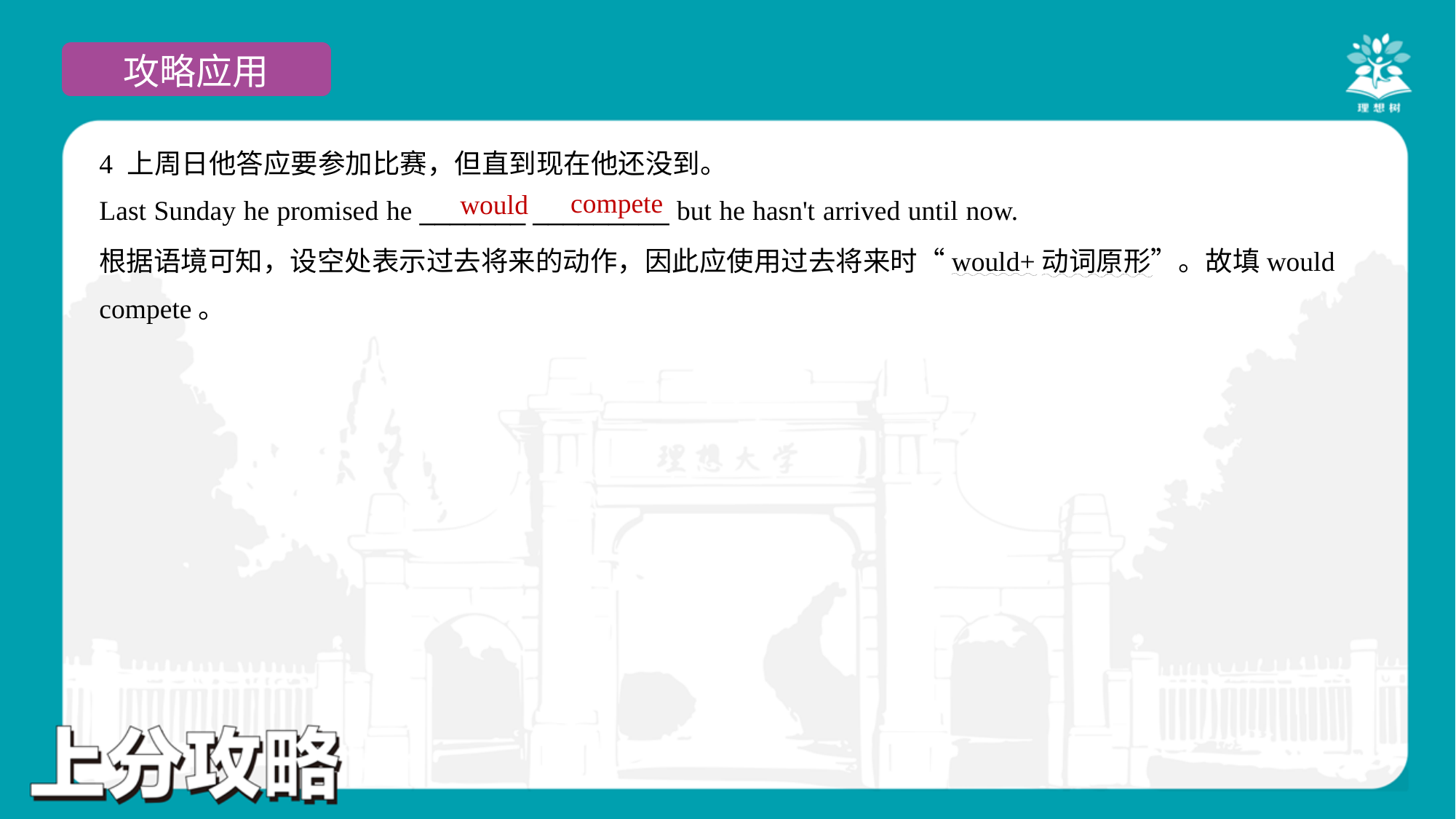

4 上周日他答应要参加比赛，但直到现在他还没到。
Last Sunday he promised he _______ _________ but he hasn't arrived until now.
compete
would
根据语境可知，设空处表示过去将来的动作，因此应使用过去将来时“would+动词原形”。故填would
compete。